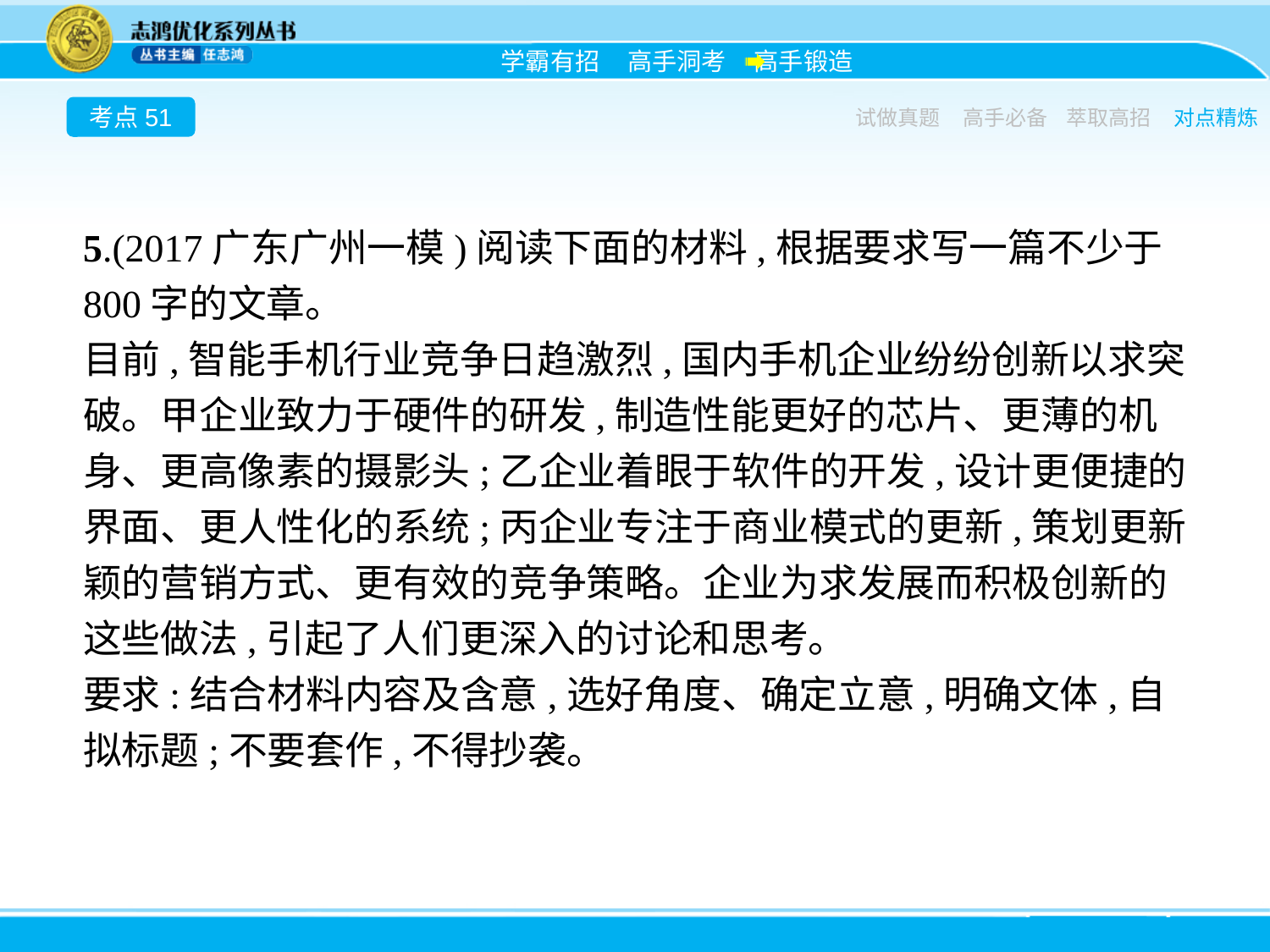

考点51
试做真题
高手必备
萃取高招
对点精炼
5.(2017广东广州一模)阅读下面的材料,根据要求写一篇不少于800字的文章。
目前,智能手机行业竞争日趋激烈,国内手机企业纷纷创新以求突破。甲企业致力于硬件的研发,制造性能更好的芯片、更薄的机身、更高像素的摄影头;乙企业着眼于软件的开发,设计更便捷的界面、更人性化的系统;丙企业专注于商业模式的更新,策划更新颖的营销方式、更有效的竞争策略。企业为求发展而积极创新的这些做法,引起了人们更深入的讨论和思考。
要求:结合材料内容及含意,选好角度、确定立意,明确文体,自拟标题;不要套作,不得抄袭。